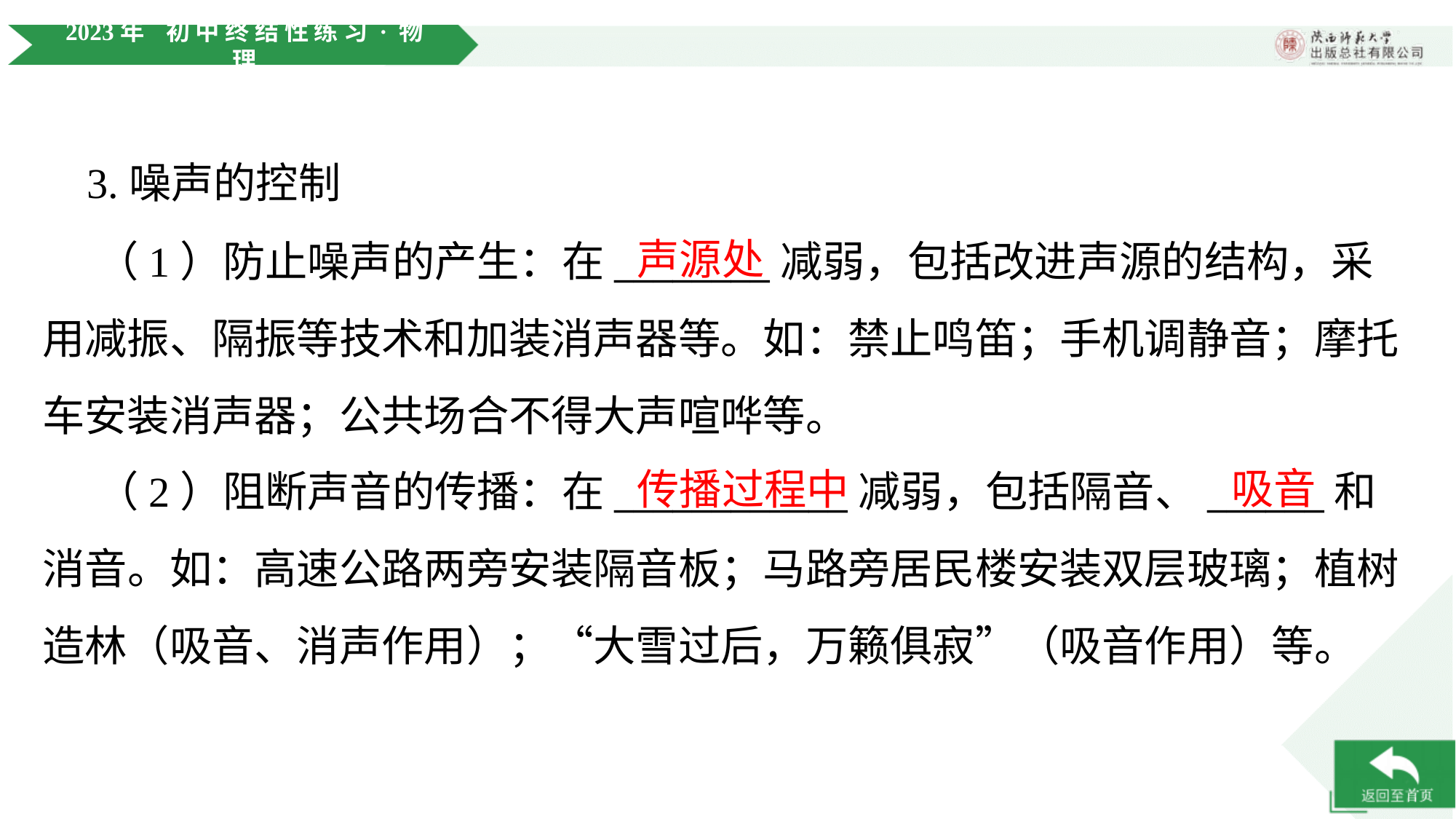

3.噪声的控制
声源处
    （1）防止噪声的产生：在________减弱，包括改进声源的结构，采
用减振、隔振等技术和加装消声器等。如：禁止鸣笛；手机调静音；摩托
车安装消声器；公共场合不得大声喧哗等。
吸音
传播过程中
    （2）阻断声音的传播：在____________减弱，包括隔音、______和
消音。如：高速公路两旁安装隔音板；马路旁居民楼安装双层玻璃；植树
造林（吸音、消声作用）；“大雪过后，万籁俱寂”（吸音作用）等。